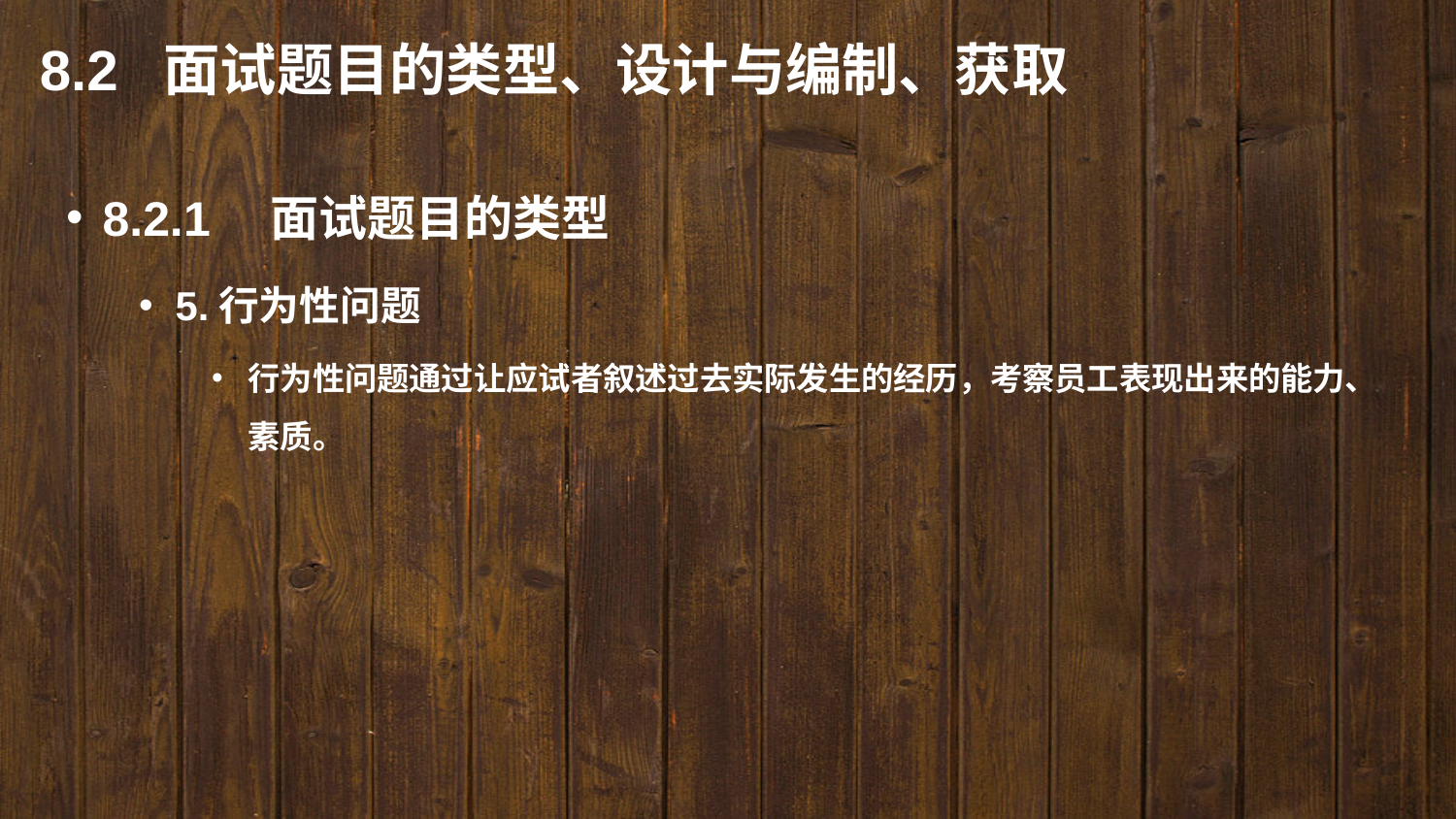

8.2  面试题目的类型、设计与编制、获取
8.2.1　面试题目的类型
5.行为性问题
行为性问题通过让应试者叙述过去实际发生的经历，考察员工表现出来的能力、素质。